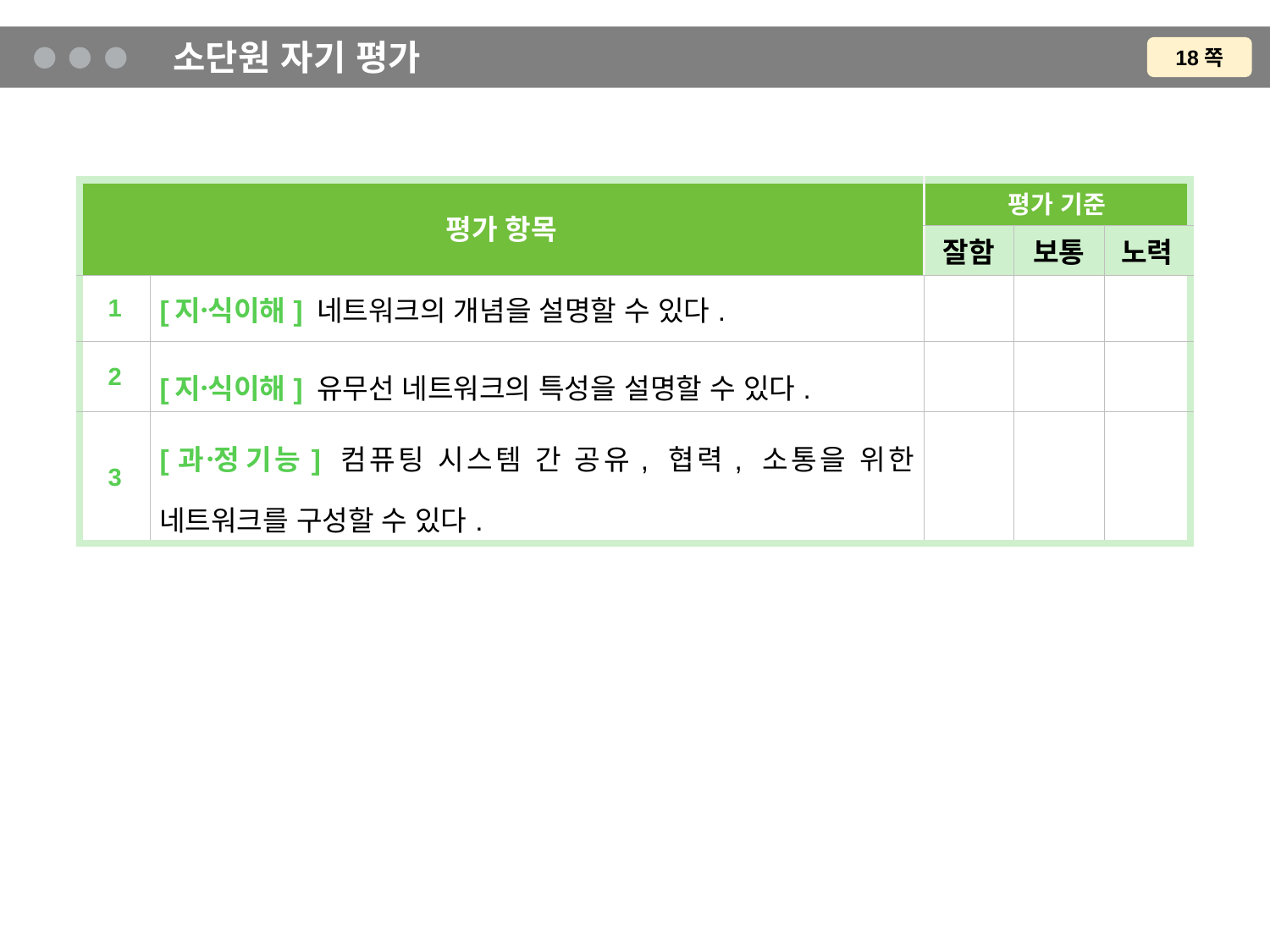

# 소단원 자기 평가
18쪽
| 평가 항목 |  | 평가 기준 |  |  |
| --- | --- | --- | --- | --- |
|  |  | 잘함 | 보통 | 노력 |
| 1 | [지식〮이해] 네트워크의 개념을 설명할 수 있다. |  |  |  |
| 2 | [지식〮이해] 유무선 네트워크의 특성을 설명할 수 있다. |  |  |  |
| 3 | [과정〮기능] 컴퓨팅 시스템 간 공유, 협력, 소통을 위한 네트워크를 구성할 수 있다. |  |  |  |